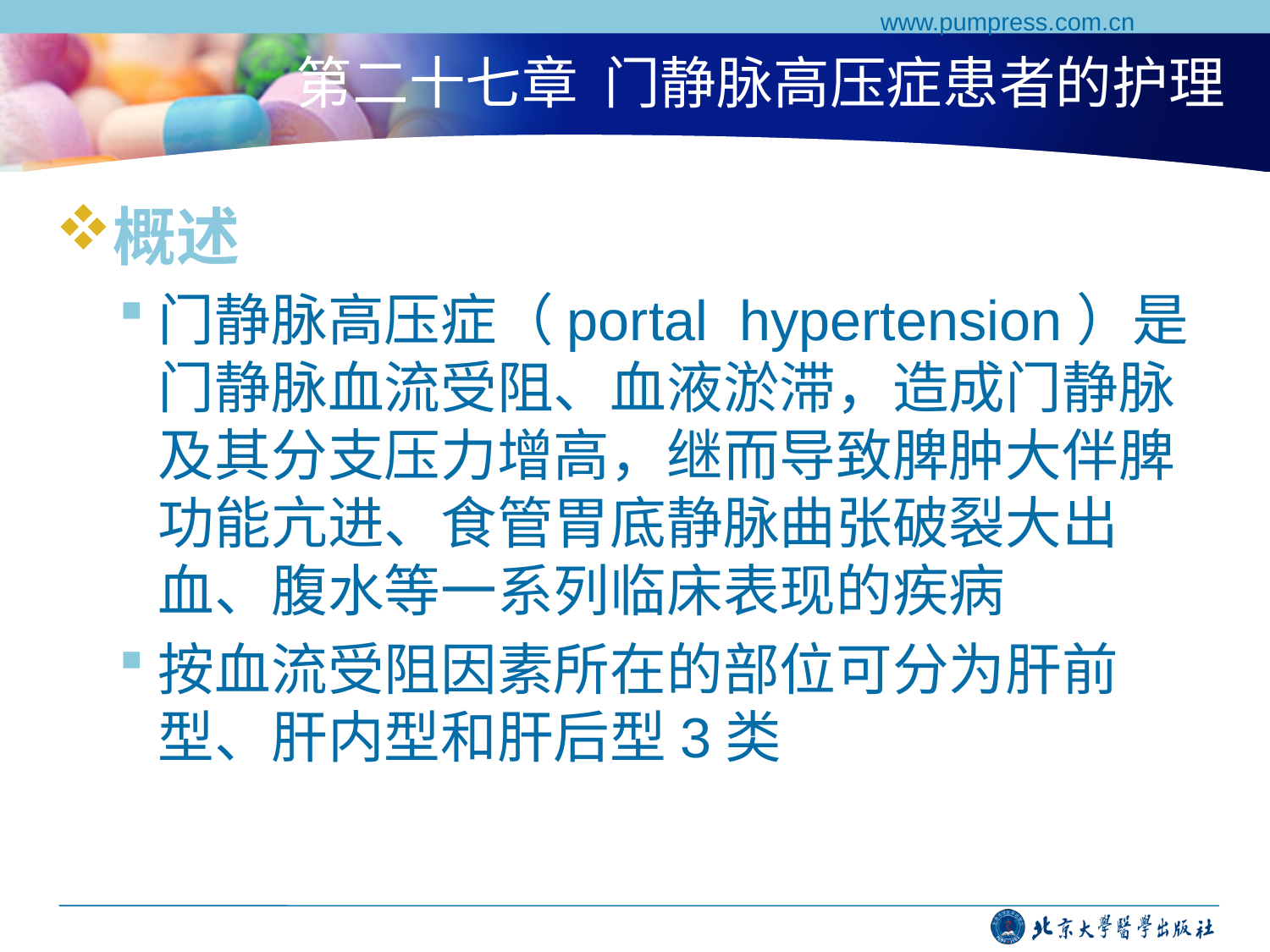

www.pumpress.com.cn
# 第二十七章  门静脉高压症患者的护理
概述
门静脉高压症（portal  hypertension）是门静脉血流受阻、血液淤滞，造成门静脉及其分支压力增高，继而导致脾肿大伴脾功能亢进、食管胃底静脉曲张破裂大出血、腹水等一系列临床表现的疾病
按血流受阻因素所在的部位可分为肝前型、肝内型和肝后型3类